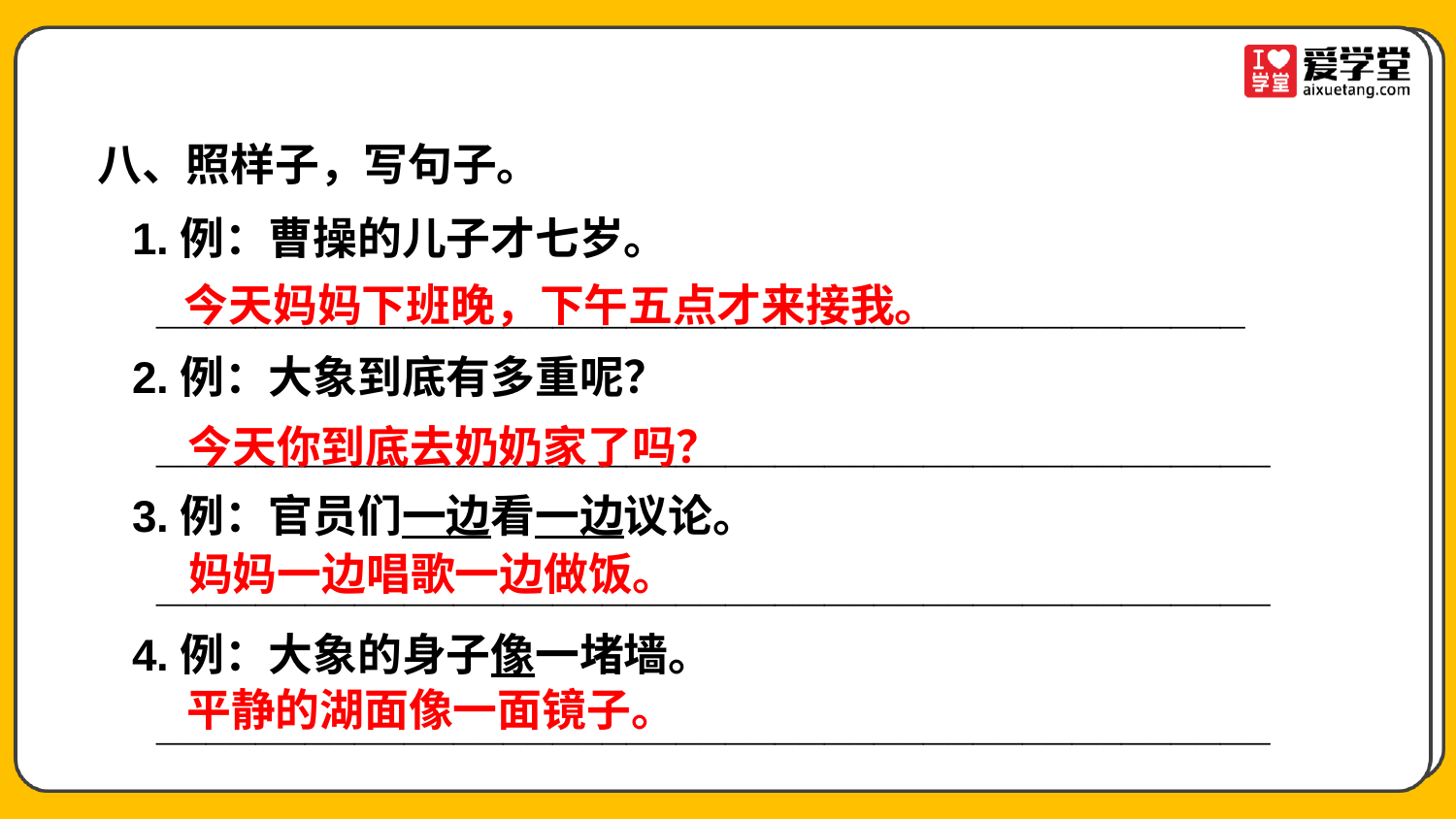

八、照样子，写句子。
1.例：曹操的儿子才七岁。
  ____________________________________________
2.例：大象到底有多重呢？
  _____________________________________________
3.例：官员们一边看一边议论。
  _____________________________________________
4.例：大象的身子像一堵墙。
  _____________________________________________
今天妈妈下班晚，下午五点才来接我。
今天你到底去奶奶家了吗？
妈妈一边唱歌一边做饭。
平静的湖面像一面镜子。